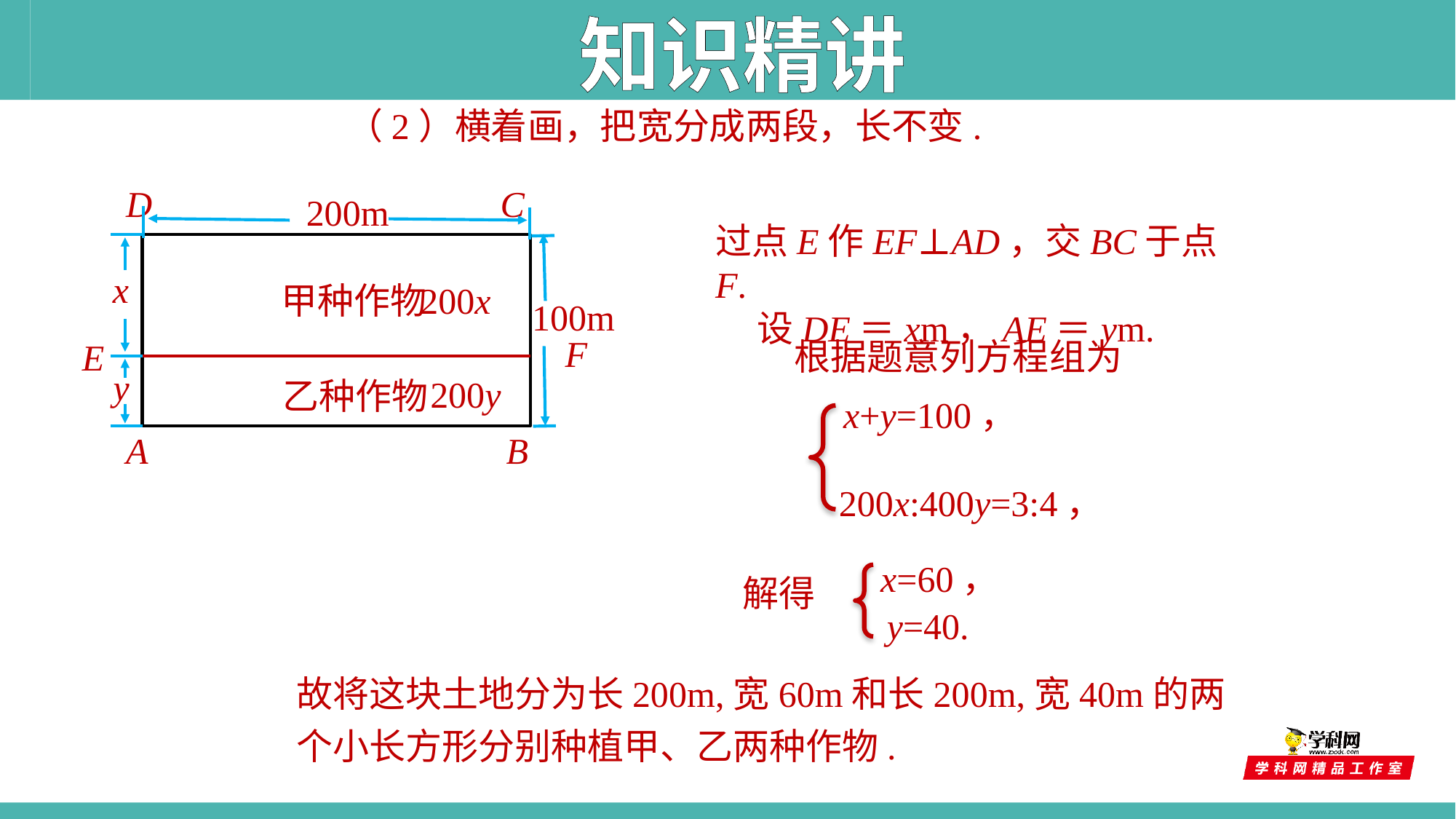

知识精讲
（2）横着画，把宽分成两段，长不变.
D
C
200m
过点E作EF⊥AD，交BC于点F.
    设DE＝xm，AE＝ym.
100m

x
甲种作物
200x
F
E
根据题意列方程组为
y
200y
乙种作物
x+y=100，

A
B
200x:400y=3:4，
x=60，

解得
y=40.
故将这块土地分为长200m,宽60m和长200m,宽40m的两个小长方形分别种植甲、乙两种作物.